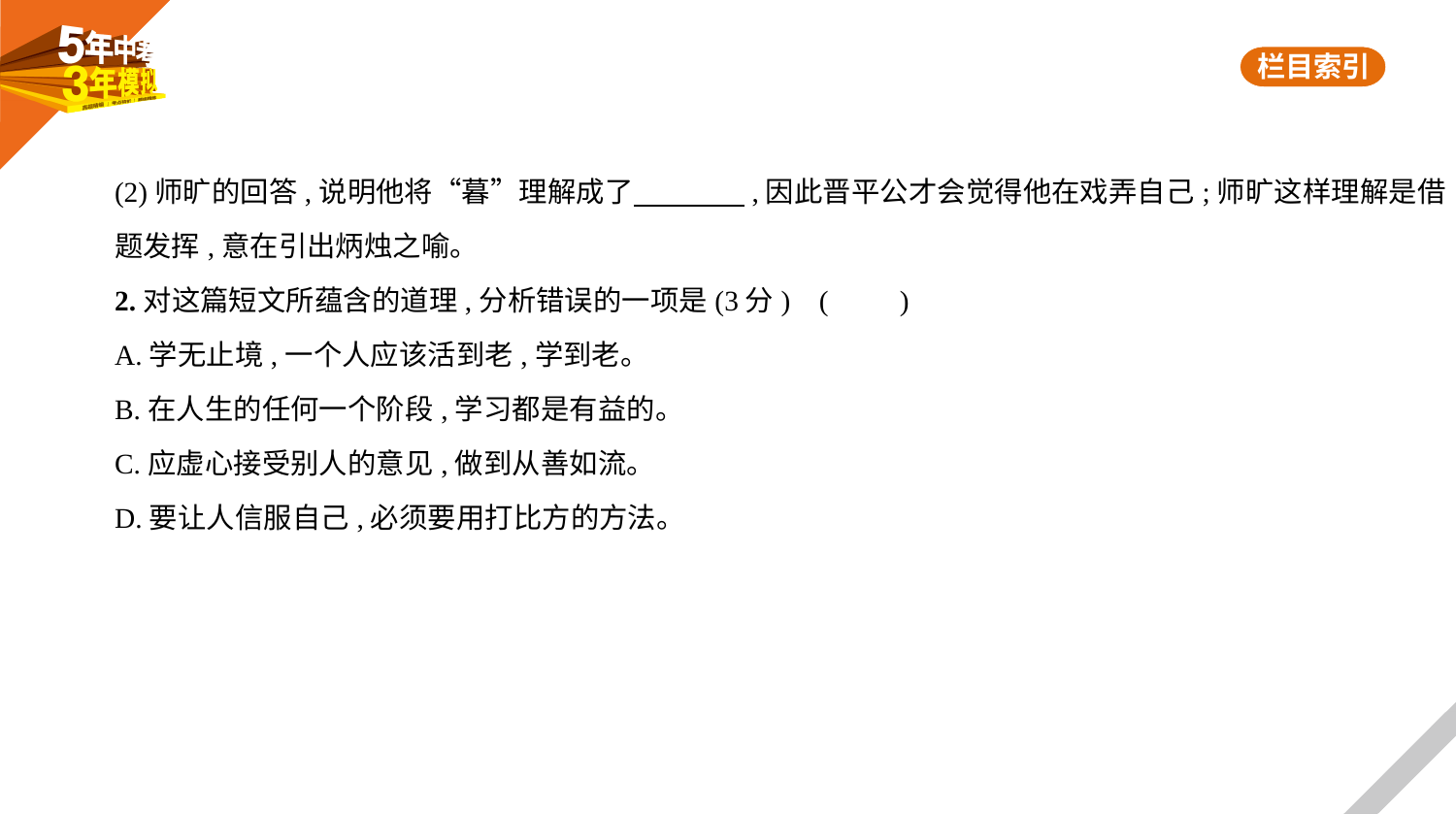

(2)师旷的回答,说明他将“暮”理解成了　　　    ,因此晋平公才会觉得他在戏弄自己;师旷这样理解是借
题发挥,意在引出炳烛之喻。
2.对这篇短文所蕴含的道理,分析错误的一项是(3分) (　　)
A.学无止境,一个人应该活到老,学到老。
B.在人生的任何一个阶段,学习都是有益的。
C.应虚心接受别人的意见,做到从善如流。
D.要让人信服自己,必须要用打比方的方法。